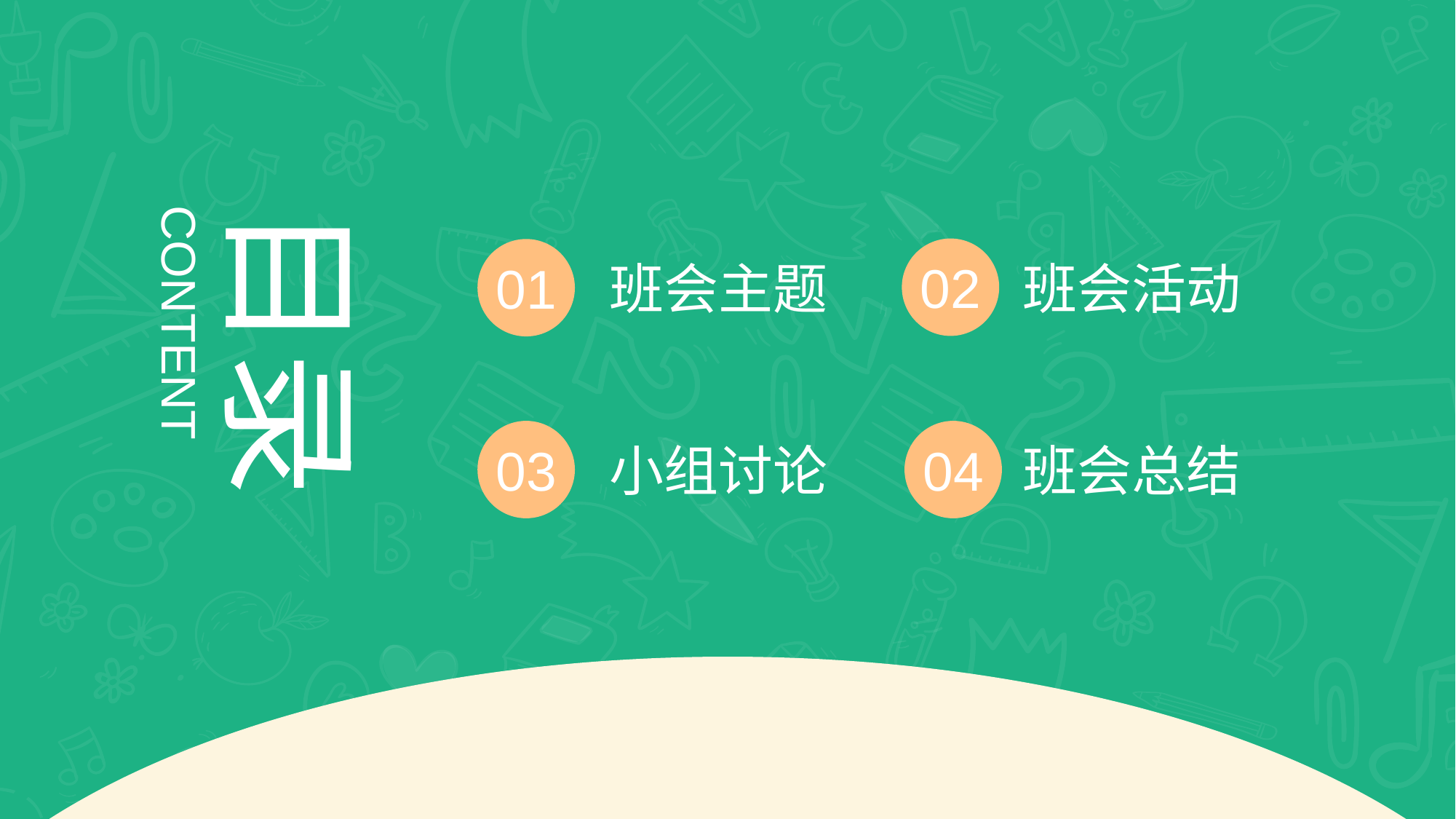

CONTENT
目录

02

01
班会主题
班会活动

03

04
小组讨论
班会总结